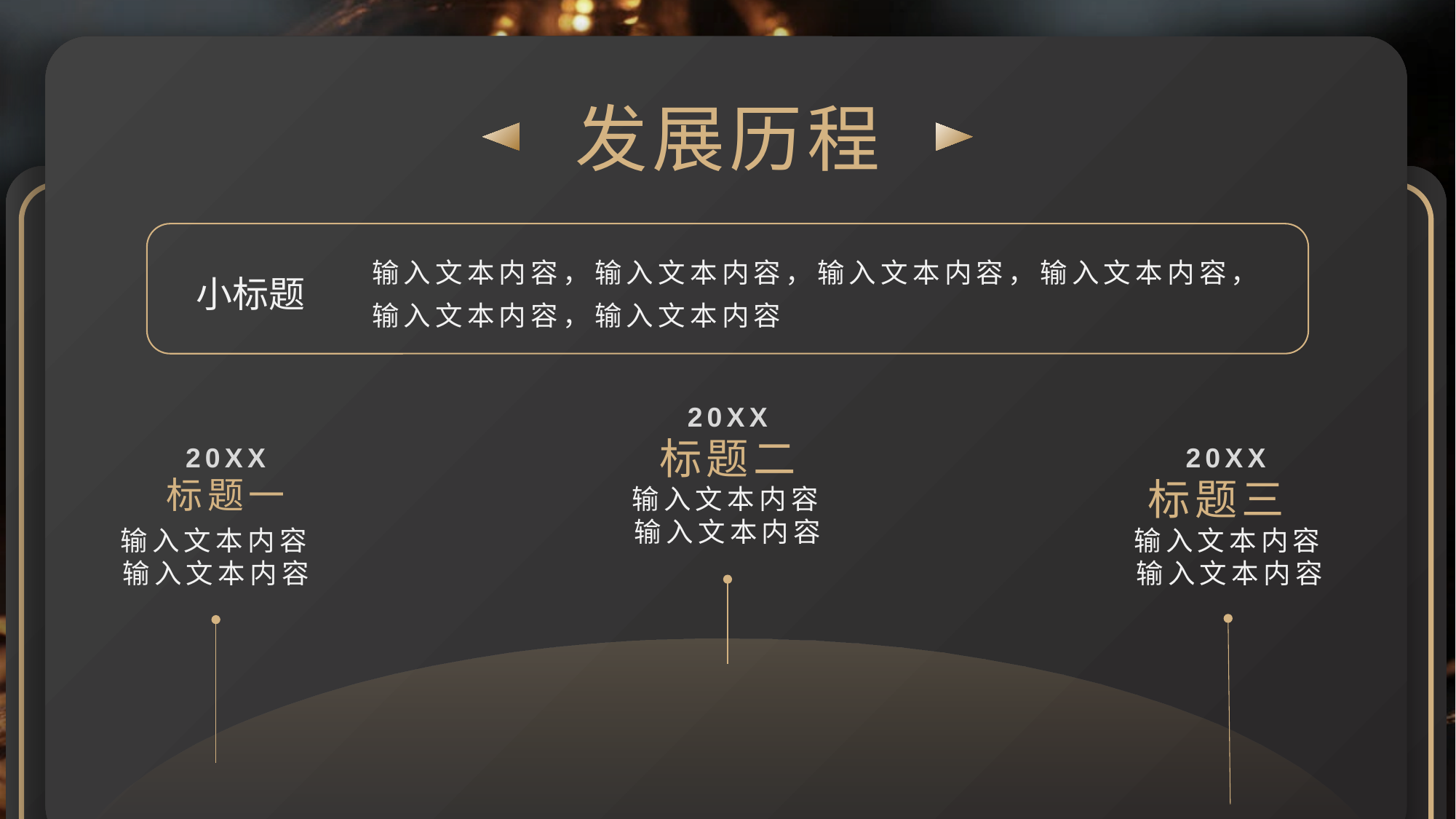

发展历程

输入文本内容，输入文本内容，输入文本内容，输入文本内容，输入文本内容，输入文本内容
小标题
20XX
标题二
20XX
20XX
标题一
标题三
输入文本内容输入文本内容
输入文本内容输入文本内容

输入文本内容输入文本内容